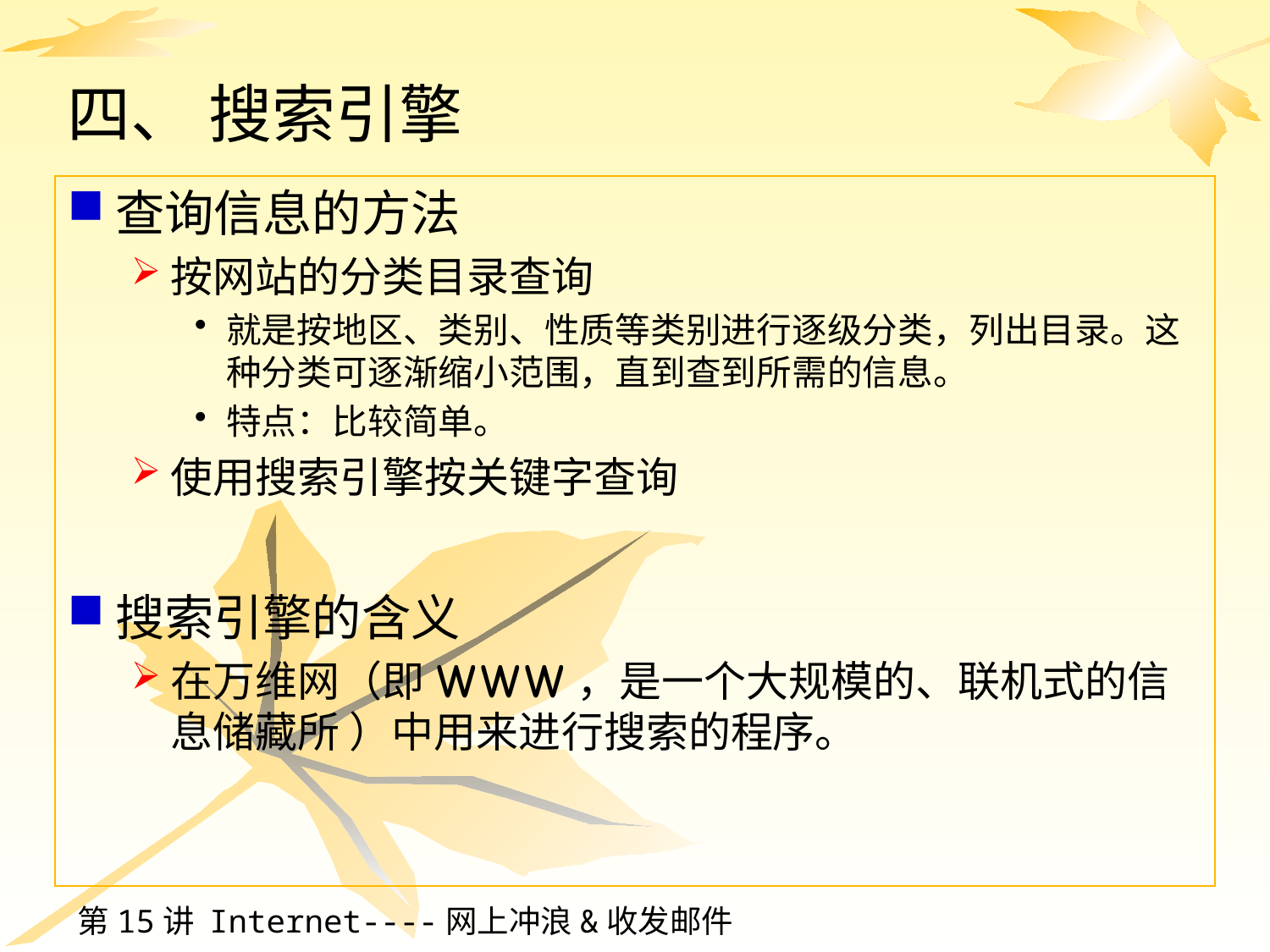

# 四、 搜索引擎
查询信息的方法
按网站的分类目录查询
就是按地区、类别、性质等类别进行逐级分类，列出目录。这种分类可逐渐缩小范围，直到查到所需的信息。
特点：比较简单。
使用搜索引擎按关键字查询

搜索引擎的含义
在万维网（即WWW，是一个大规模的、联机式的信息储藏所 ）中用来进行搜索的程序。